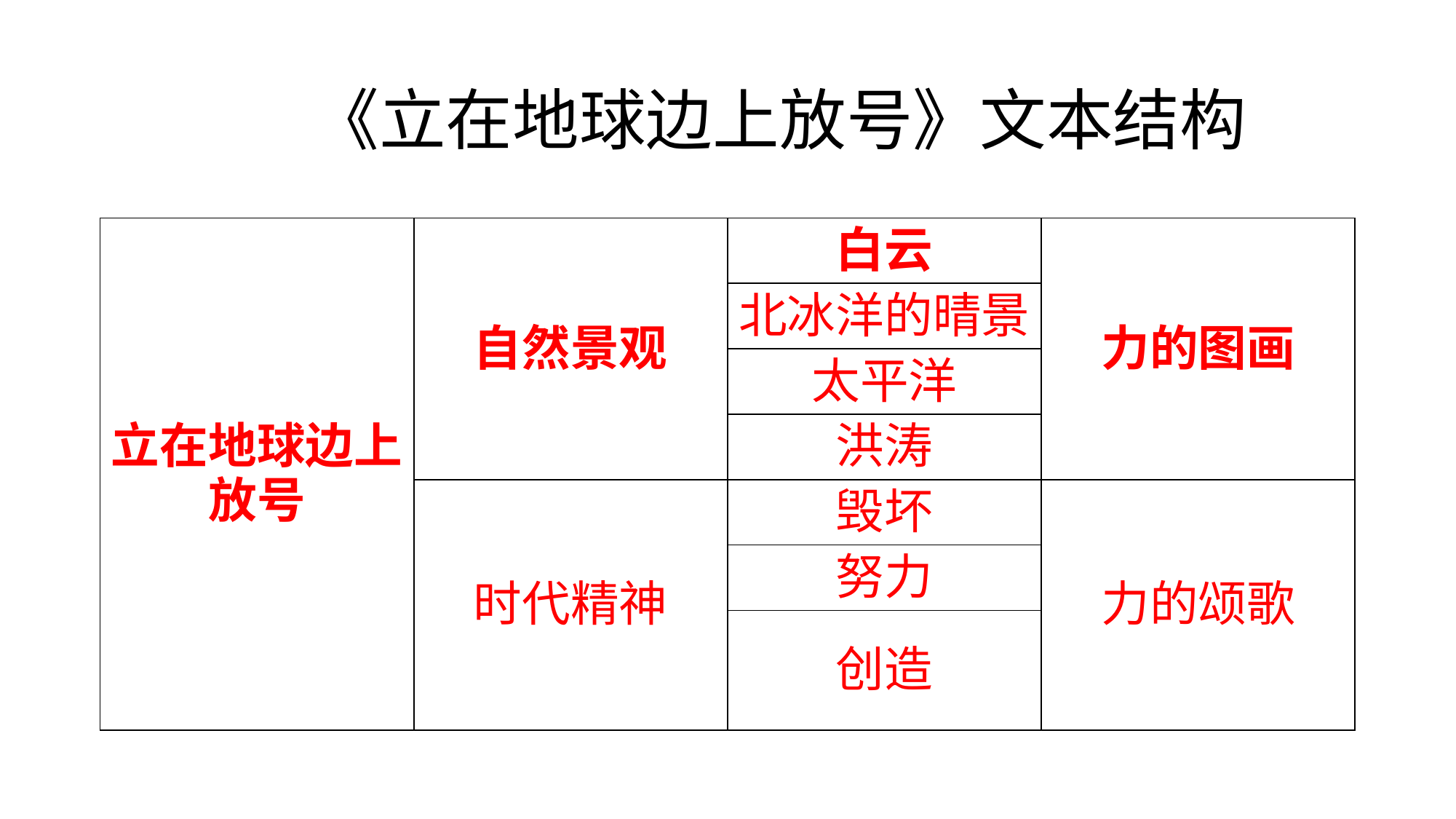

# 《立在地球边上放号》文本结构
| 立在地球边上放号 | 自然景观 | 白云 | 力的图画 |
| --- | --- | --- | --- |
|  |  | 北冰洋的晴景 |  |
|  |  | 太平洋 |  |
|  |  | 洪涛 |  |
|  | 时代精神 | 毁坏 | 力的颂歌 |
|  |  | 努力 |  |
|  |  | 创造 |  |